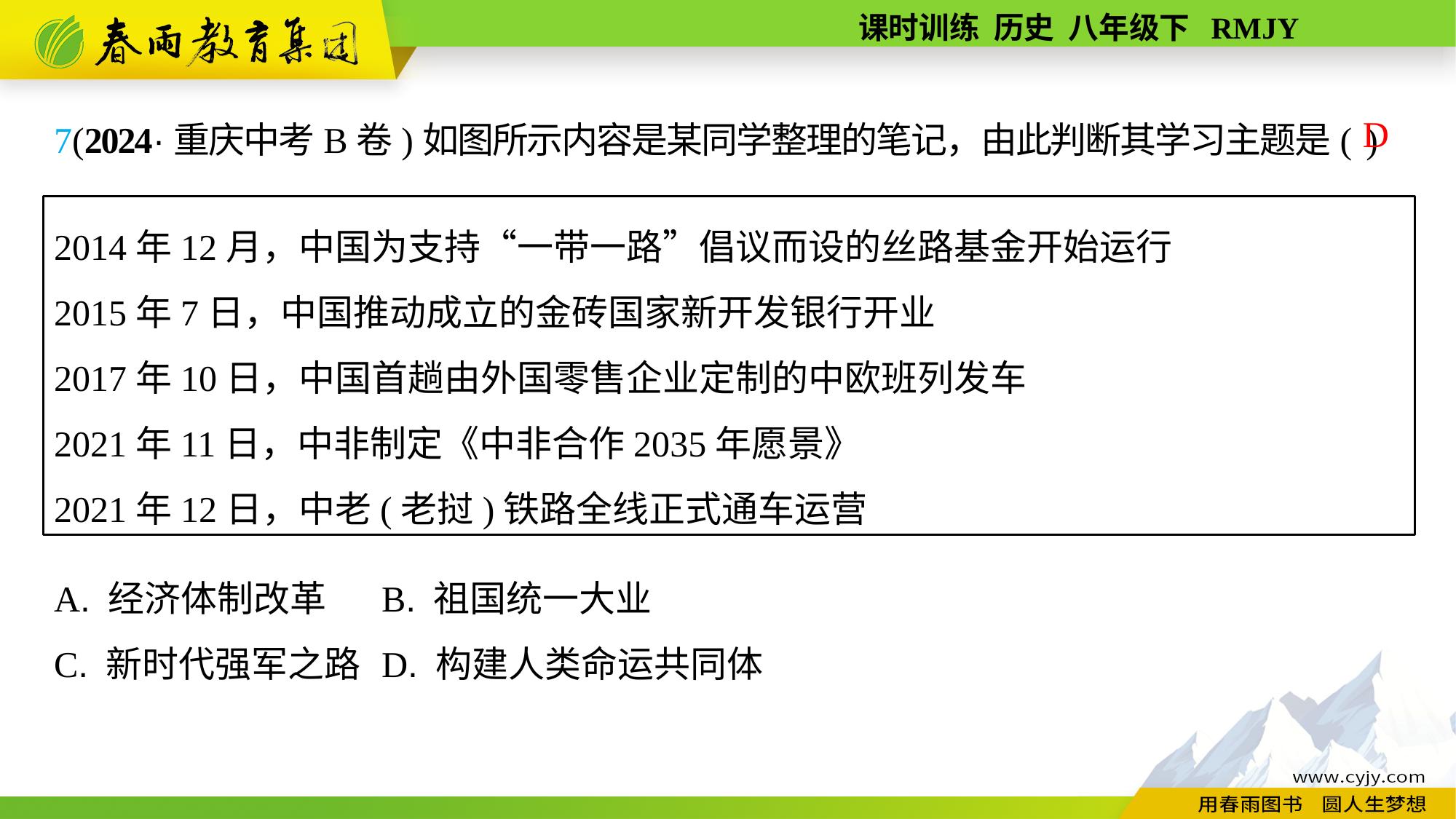

7(2024·重庆中考B卷)如图所示内容是某同学整理的笔记，由此判断其学习主题是(  )

A. 经济体制改革	B. 祖国统一大业
C. 新时代强军之路	D. 构建人类命运共同体
D
2014年12月，中国为支持“一带一路”倡议而设的丝路基金开始运行
2015年7日，中国推动成立的金砖国家新开发银行开业
2017年10日，中国首趟由外国零售企业定制的中欧班列发车
2021年11日，中非制定《中非合作2035年愿景》
2021年12日，中老(老挝)铁路全线正式通车运营